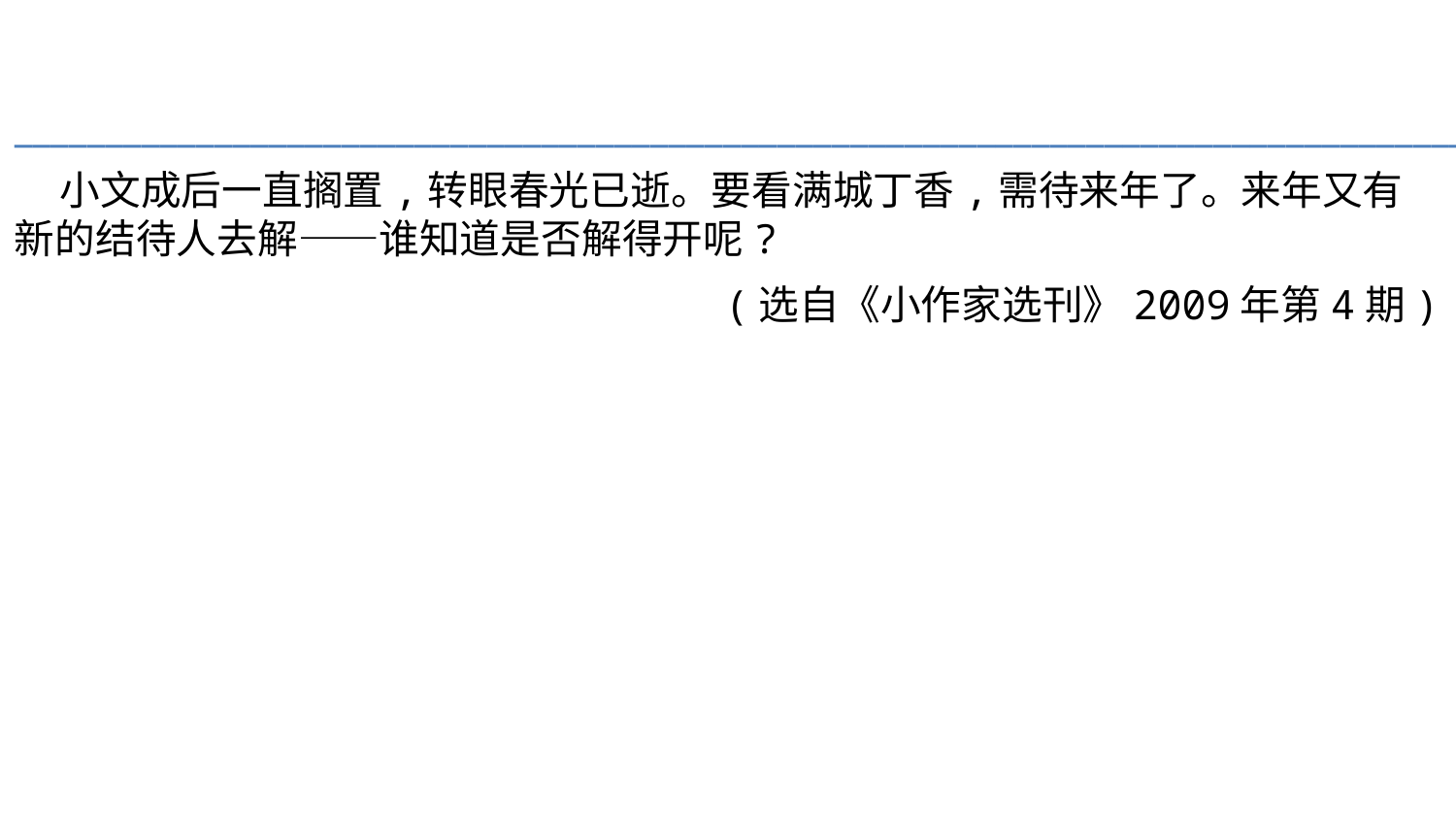

________________________________________________________________________________
    小文成后一直搁置,转眼春光已逝。要看满城丁香,需待来年了。来年又有新的结待人去解——谁知道是否解得开呢?
(选自《小作家选刊》2009年第4期)